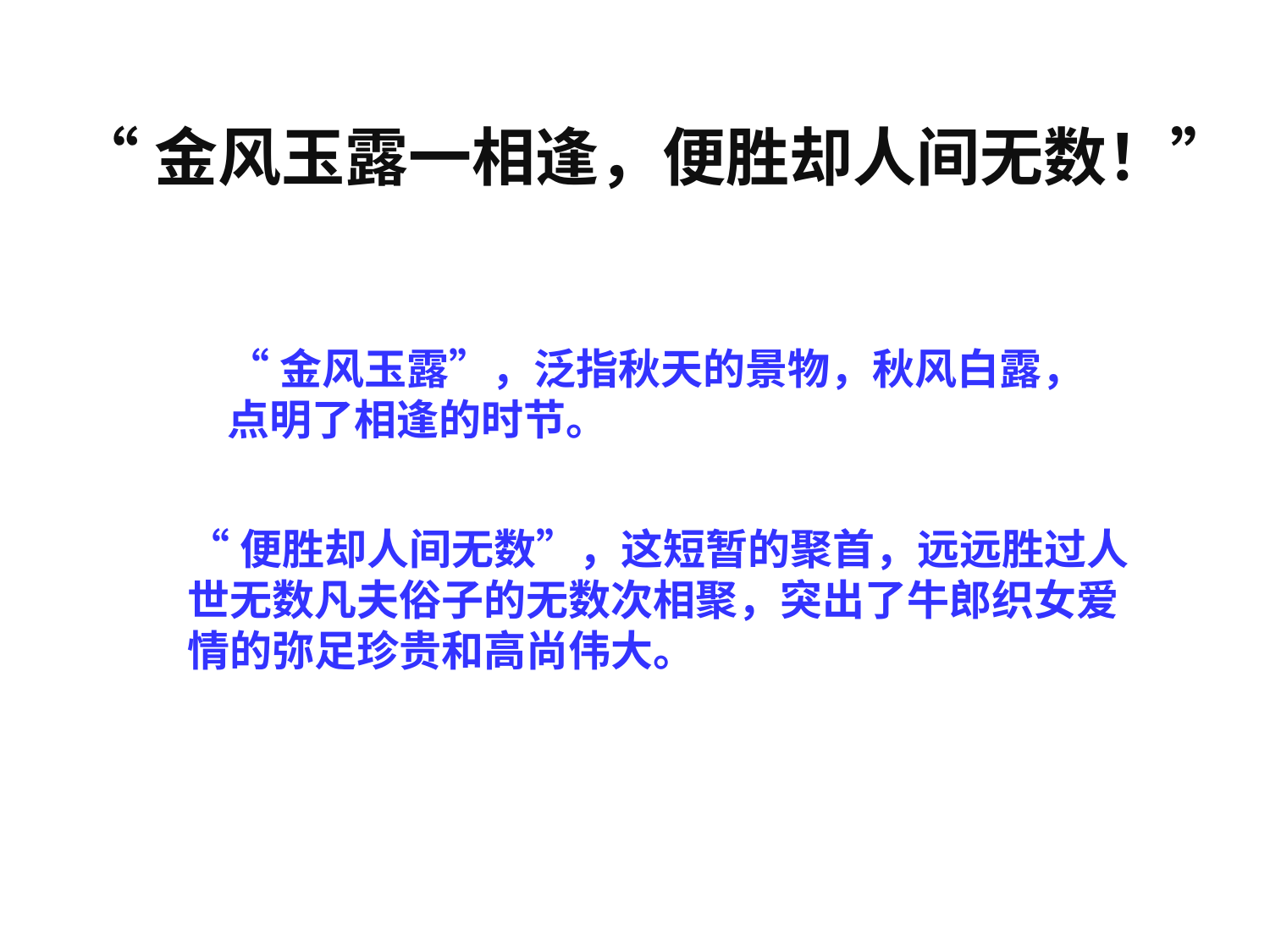

# “金风玉露一相逢，便胜却人间无数！”
“金风玉露”，泛指秋天的景物，秋风白露，点明了相逢的时节。
“便胜却人间无数”，这短暂的聚首，远远胜过人世无数凡夫俗子的无数次相聚，突出了牛郎织女爱情的弥足珍贵和高尚伟大。